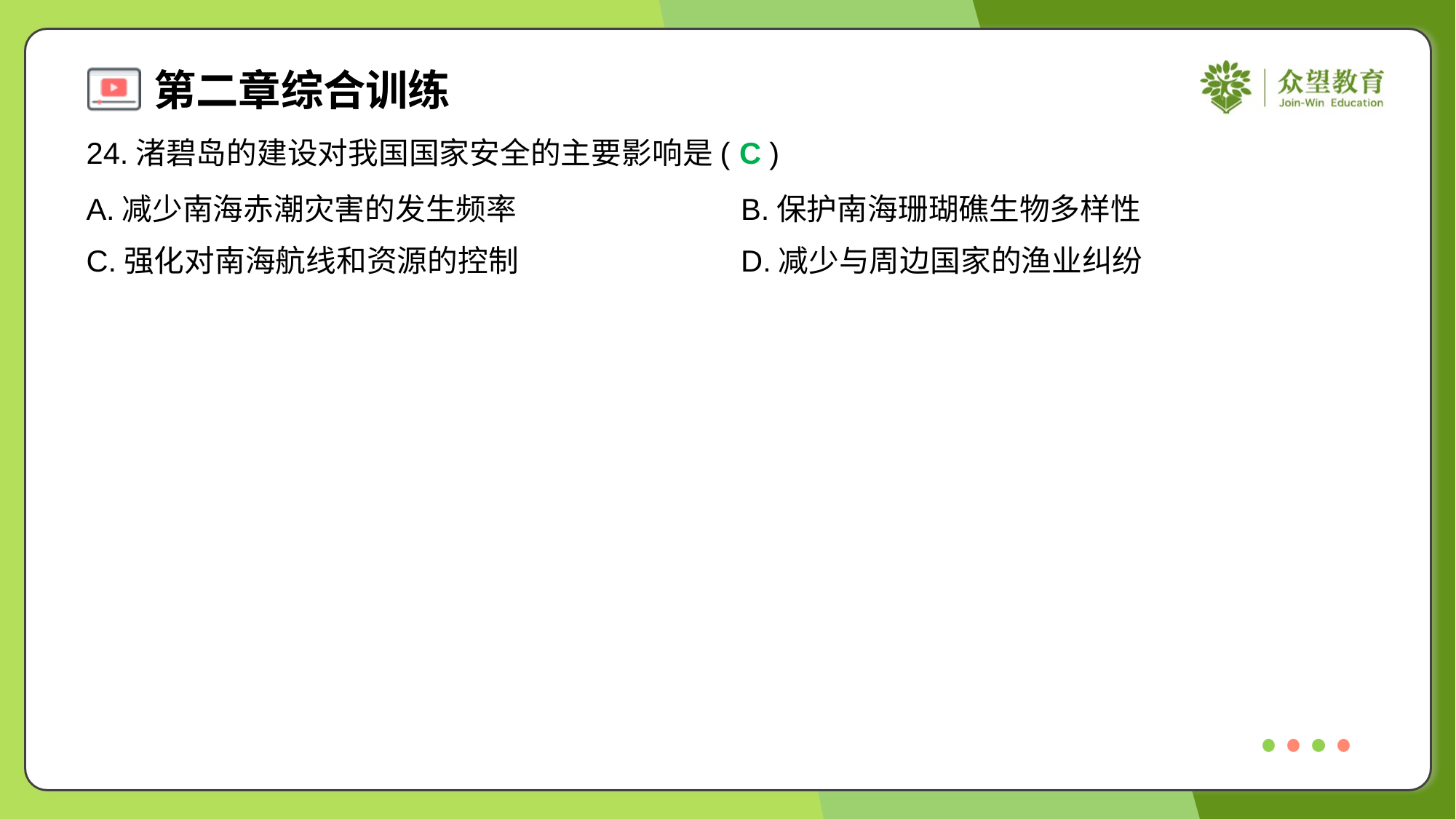

24.渚碧岛的建设对我国国家安全的主要影响是(     )
C
A.减少南海赤潮灾害的发生频率	B.保护南海珊瑚礁生物多样性
C.强化对南海航线和资源的控制	D.减少与周边国家的渔业纠纷